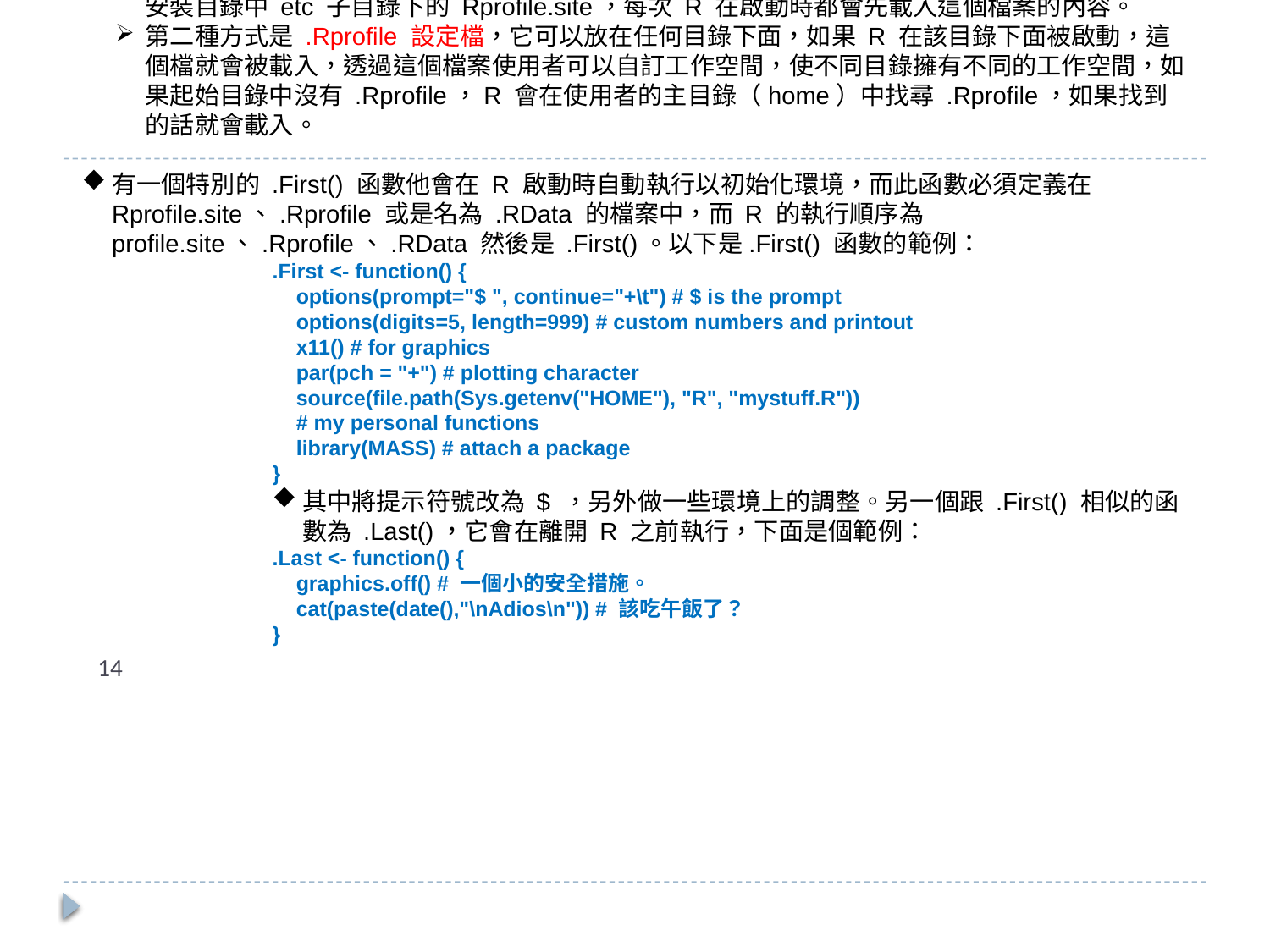

# 自訂環境
R使用者可透過幾種方式自訂環境：
第一種是透過初始化設定檔，此檔案位置是由環境變數 R_PROFILE 所指定，而預設是 R 的安裝目錄中 etc 子目錄下的 Rprofile.site，每次 R 在啟動時都會先載入這個檔案的內容。
第二種方式是 .Rprofile 設定檔，它可以放在任何目錄下面，如果 R 在該目錄下面被啟動，這個檔就會被載入，透過這個檔案使用者可以自訂工作空間，使不同目錄擁有不同的工作空間，如果起始目錄中沒有 .Rprofile，R 會在使用者的主目錄（home）中找尋 .Rprofile，如果找到的話就會載入。

有一個特別的 .First() 函數他會在 R 啟動時自動執行以初始化環境，而此函數必須定義在 Rprofile.site、.Rprofile 或是名為 .RData 的檔案中，而 R 的執行順序為profile.site、.Rprofile、.RData 然後是 .First()。以下是.First() 函數的範例：
.First <- function() {
    options(prompt="$ ", continue="+\t") # $ is the prompt
    options(digits=5, length=999) # custom numbers and printout
    x11() # for graphics
    par(pch = "+") # plotting character
    source(file.path(Sys.getenv("HOME"), "R", "mystuff.R"))
    # my personal functions
    library(MASS) # attach a package
}
其中將提示符號改為 $ ，另外做一些環境上的調整。另一個跟 .First() 相似的函數為 .Last()，它會在離開 R 之前執行，下面是個範例：
.Last <- function() {
    graphics.off() # 一個小的安全措施。
    cat(paste(date(),"\nAdios\n")) # 該吃午飯了？
}
14